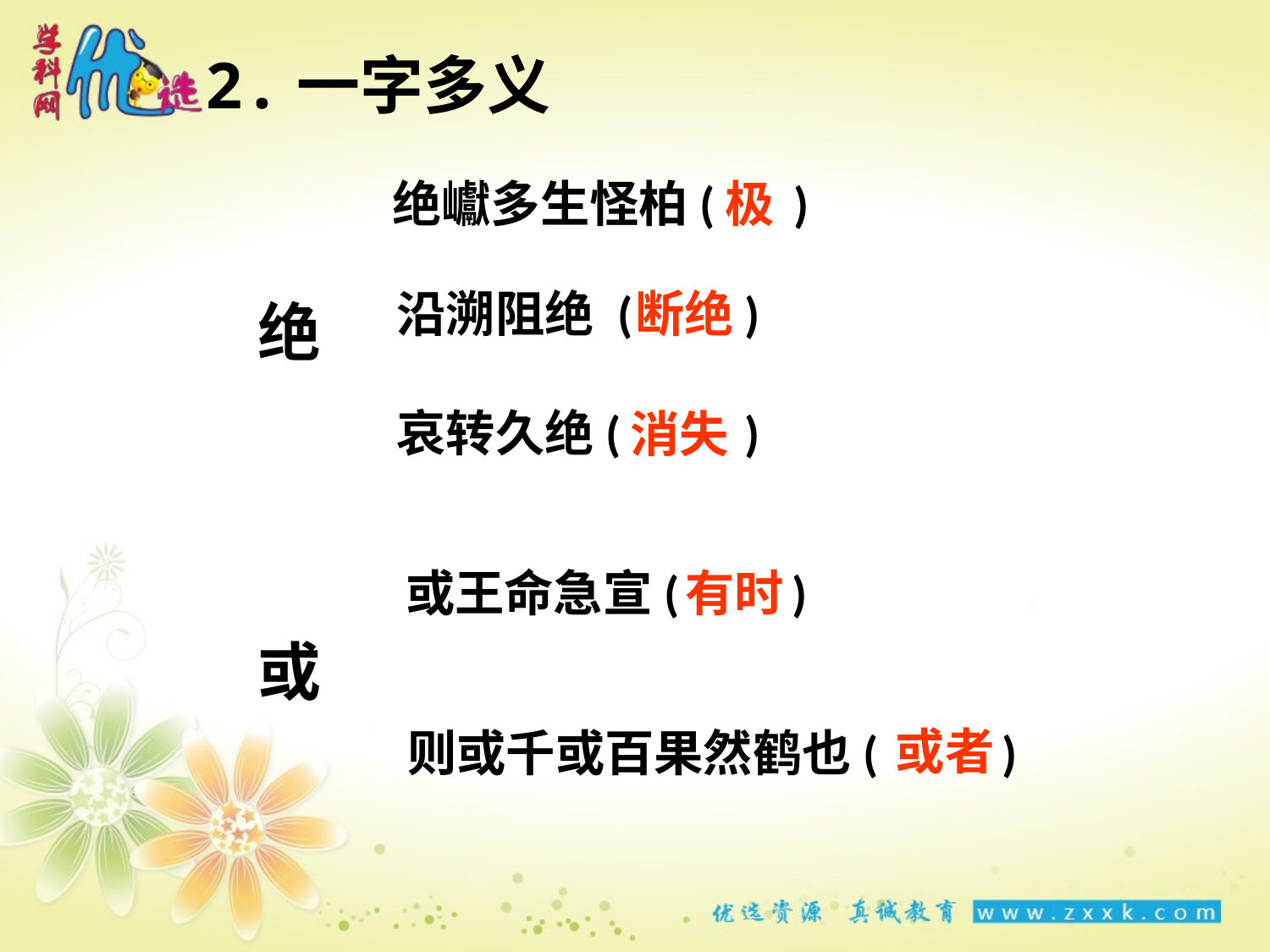

2.一字多义
绝巘多生怪柏(       )
极

沿溯阻绝 (          )
断绝
绝
哀转久绝(           )
消失
或王命急宣(          )
有时

或
或者
则或千或百果然鹤也(           )